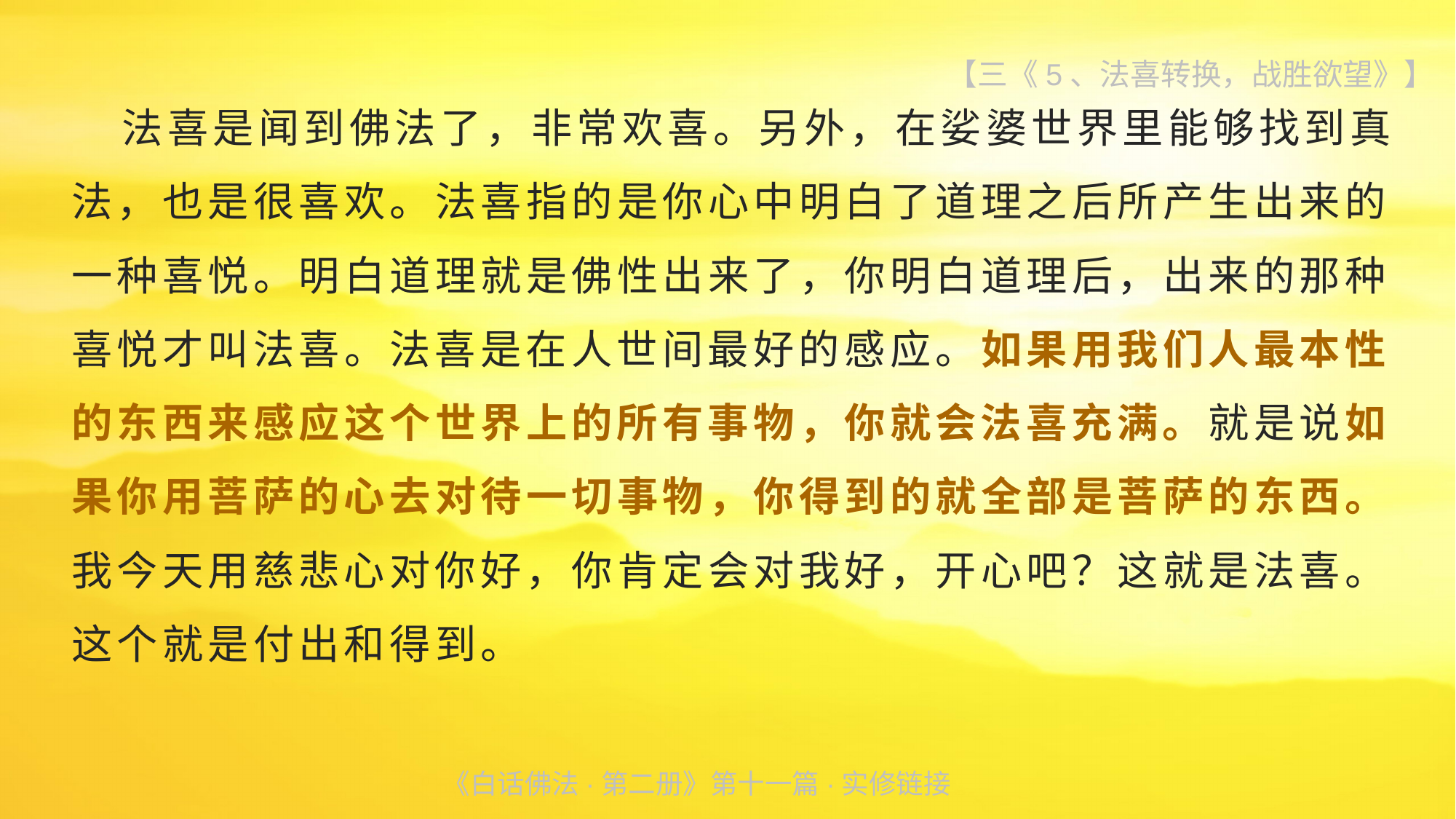

【三《5、法喜转换，战胜欲望》】
   法喜是闻到佛法了，非常欢喜。另外，在娑婆世界里能够找到真法，也是很喜欢。法喜指的是你心中明白了道理之后所产生出来的一种喜悦。明白道理就是佛性出来了，你明白道理后，出来的那种喜悦才叫法喜。法喜是在人世间最好的感应。如果用我们人最本性的东西来感应这个世界上的所有事物，你就会法喜充满。就是说如果你用菩萨的心去对待一切事物，你得到的就全部是菩萨的东西。我今天用慈悲心对你好，你肯定会对我好，开心吧？这就是法喜。这个就是付出和得到。
《白话佛法·第二册》第十一篇·实修链接